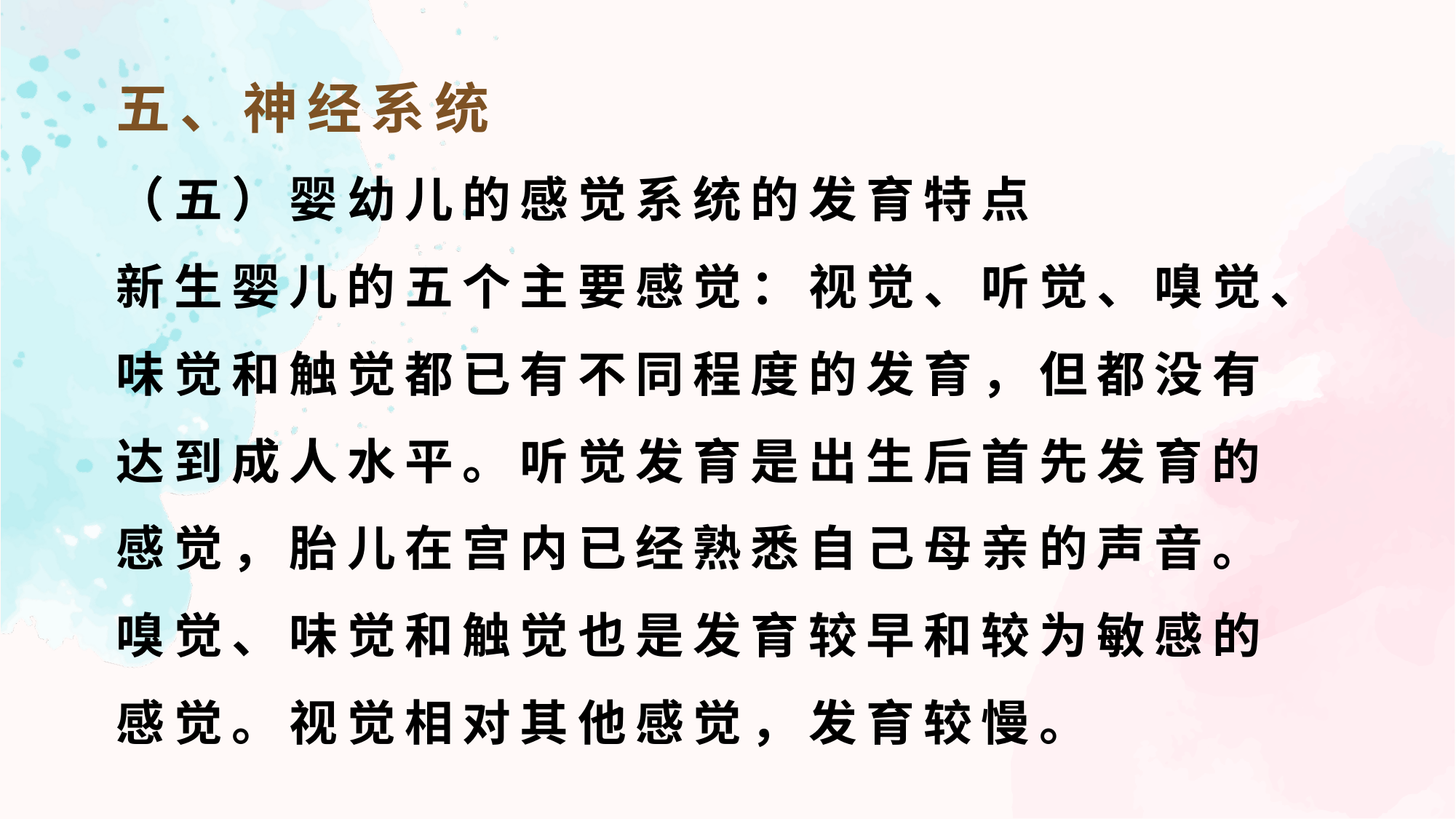

五、神经系统
（五）婴幼儿的感觉系统的发育特点
新生婴儿的五个主要感觉：视觉、听觉、嗅觉、味觉和触觉都已有不同程度的发育，但都没有达到成人水平。听觉发育是出生后首先发育的感觉，胎儿在宫内已经熟悉自己母亲的声音。嗅觉、味觉和触觉也是发育较早和较为敏感的感觉。视觉相对其他感觉，发育较慢。